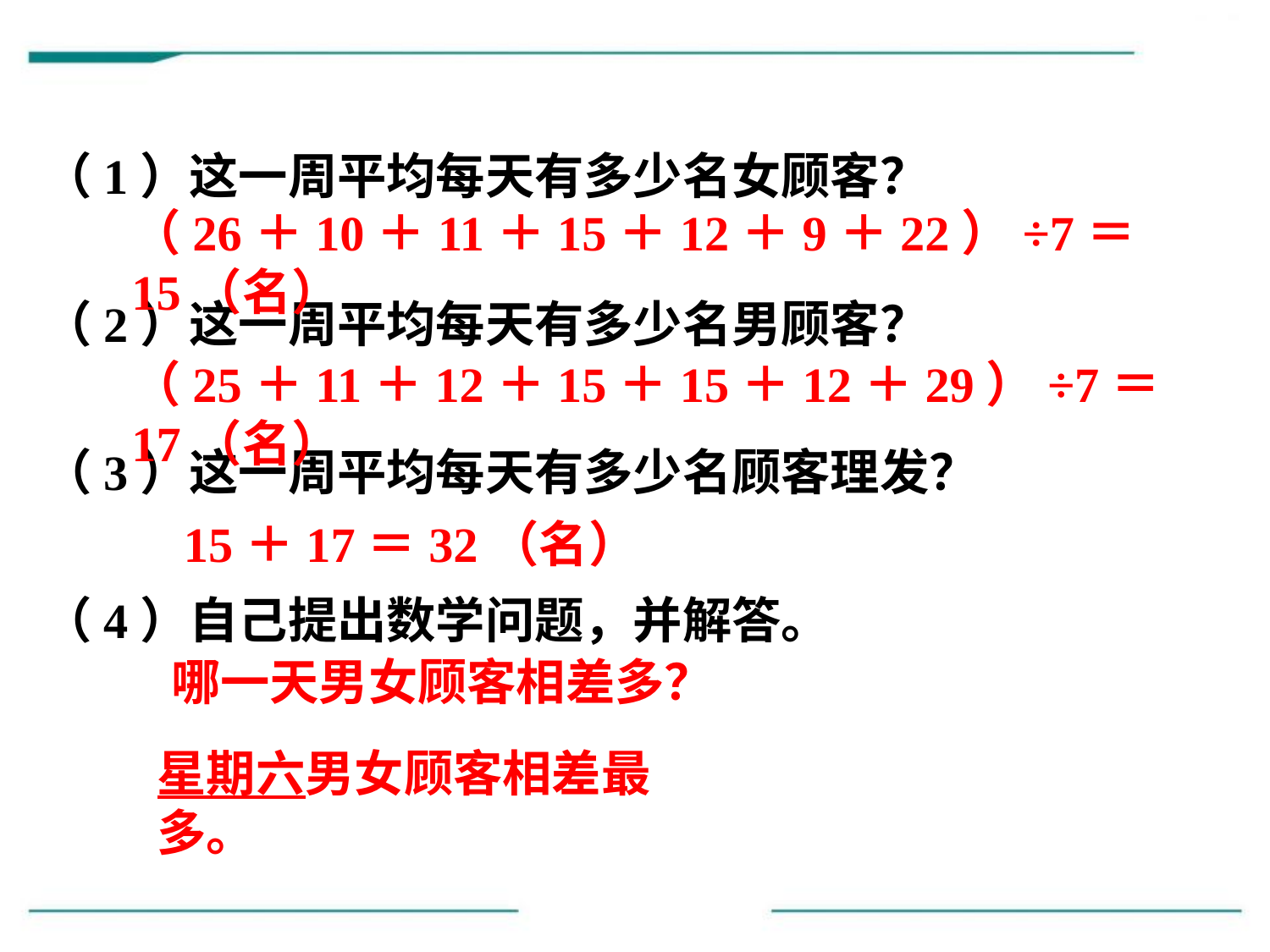

（1）这一周平均每天有多少名女顾客？

（2）这一周平均每天有多少名男顾客？

（3）这一周平均每天有多少名顾客理发？

（4）自己提出数学问题，并解答。
（26＋10＋11＋15＋12＋9＋22）÷7＝15（名）
（25＋11＋12＋15＋15＋12＋29）÷7＝17（名）
 15＋17＝32（名）
哪一天男女顾客相差多？
星期六男女顾客相差最多。